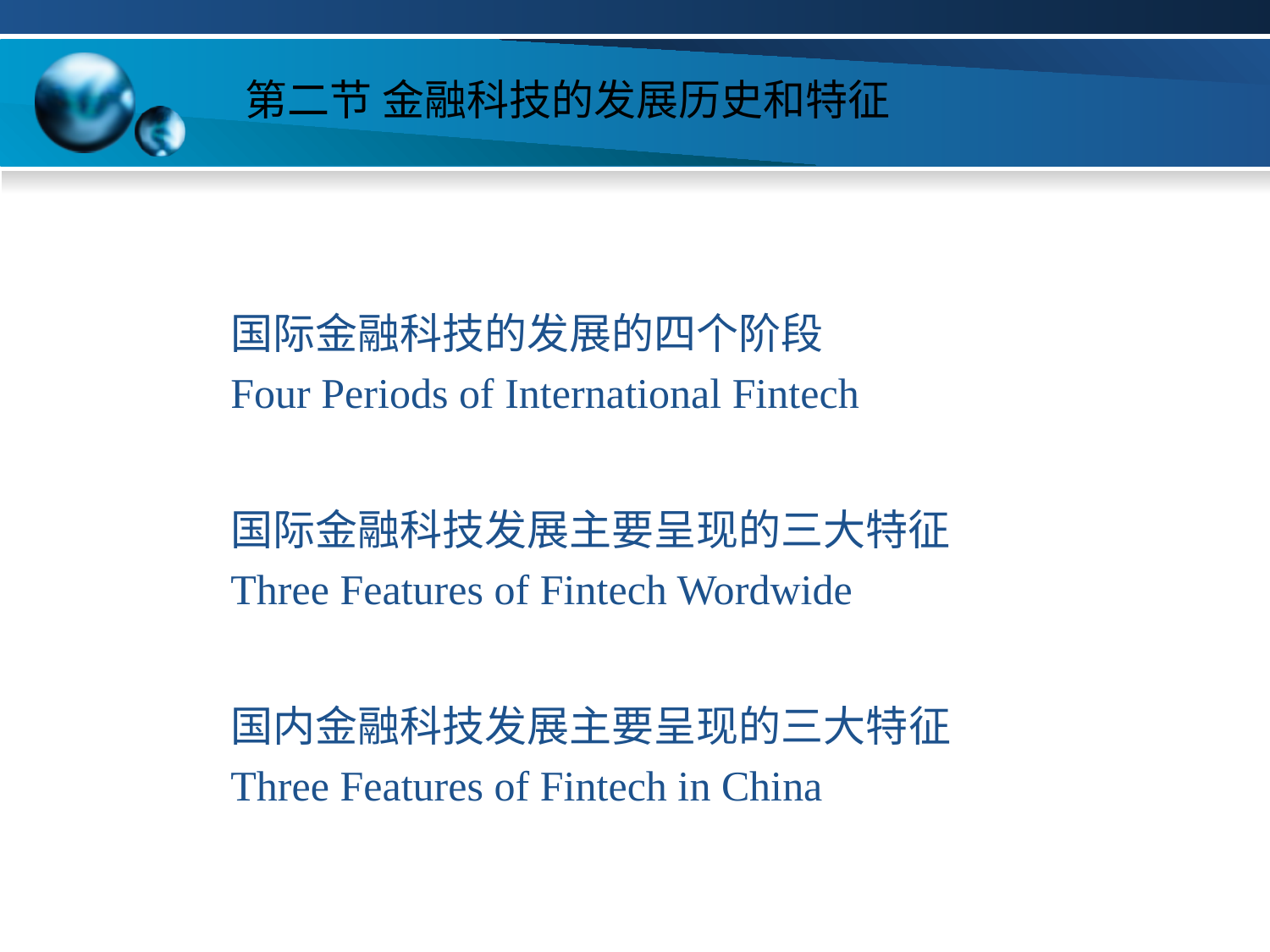

# 第二节 金融科技的发展历史和特征
国际金融科技的发展的四个阶段
Four Periods of International Fintech
国际金融科技发展主要呈现的三大特征
Three Features of Fintech Wordwide
国内金融科技发展主要呈现的三大特征
Three Features of Fintech in China